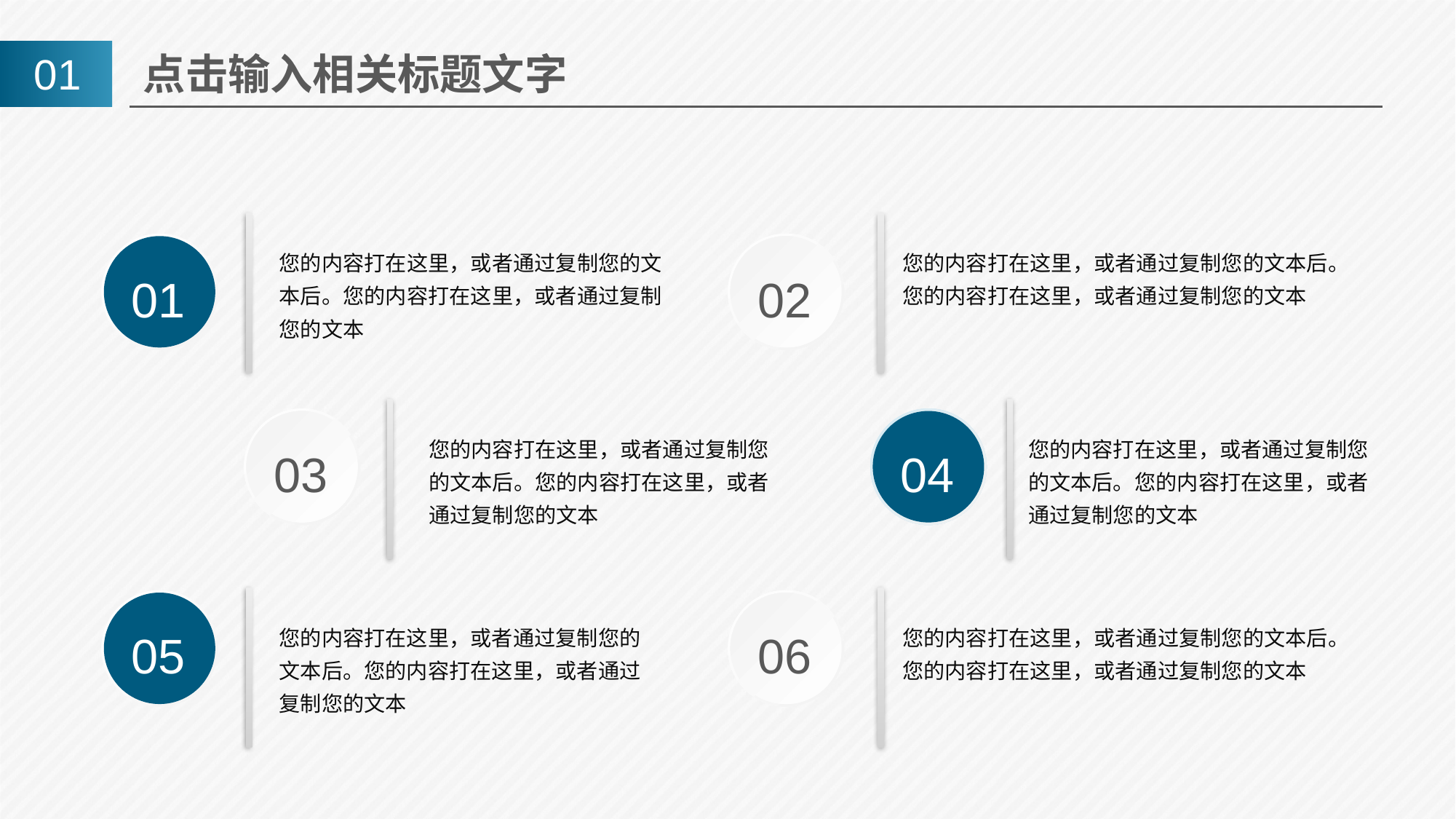

01
点击输入相关标题文字

01

02
您的内容打在这里，或者通过复制您的文本后。您的内容打在这里，或者通过复制您的文本
您的内容打在这里，或者通过复制您的文本后。您的内容打在这里，或者通过复制您的文本

03

04
您的内容打在这里，或者通过复制您的文本后。您的内容打在这里，或者通过复制您的文本
您的内容打在这里，或者通过复制您的文本后。您的内容打在这里，或者通过复制您的文本

05

06
您的内容打在这里，或者通过复制您的文本后。您的内容打在这里，或者通过复制您的文本
您的内容打在这里，或者通过复制您的文本后。您的内容打在这里，或者通过复制您的文本